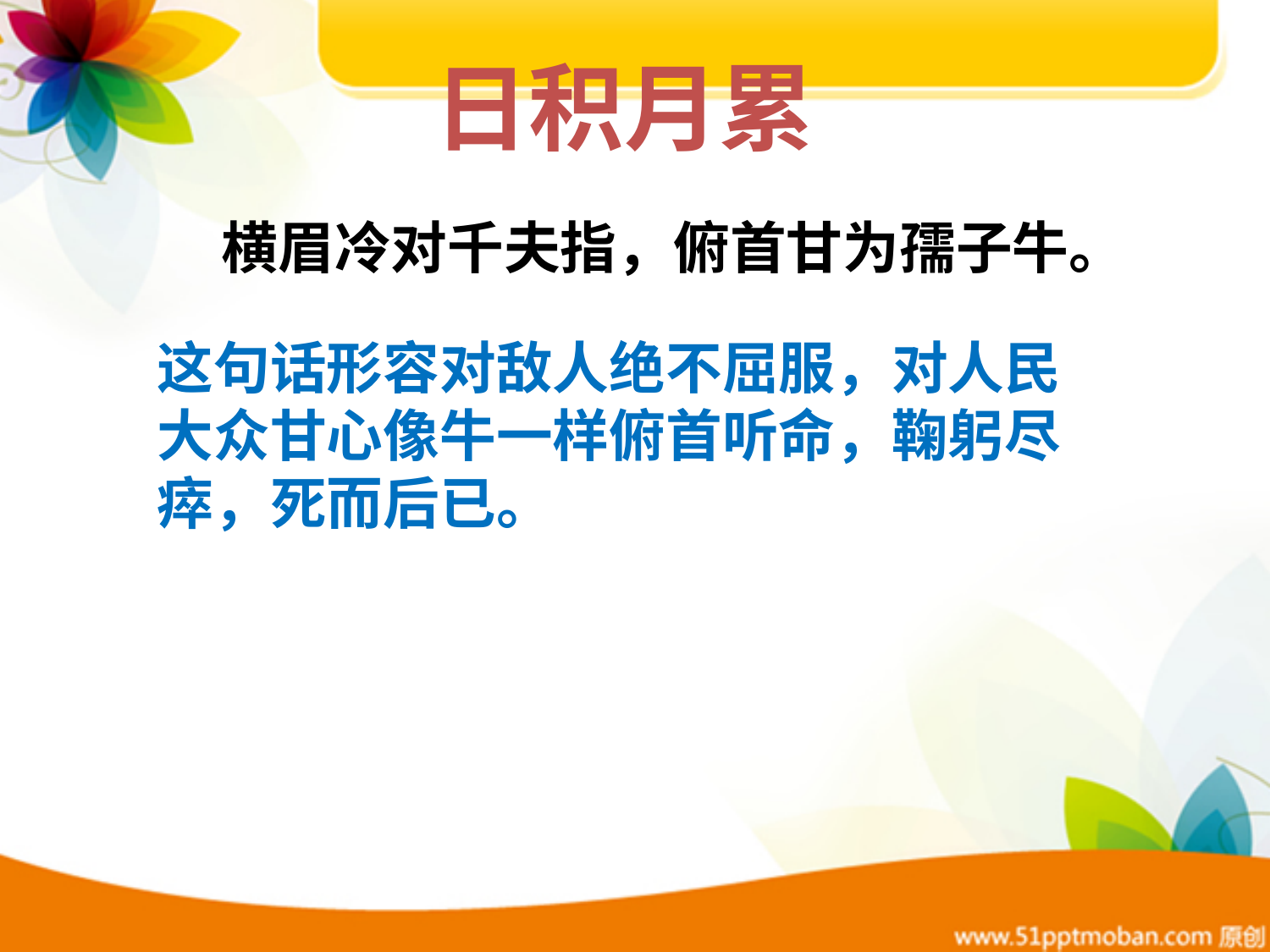

日积月累
横眉冷对千夫指，俯首甘为孺子牛。
这句话形容对敌人绝不屈服，对人民大众甘心像牛一样俯首听命，鞠躬尽瘁，死而后已。